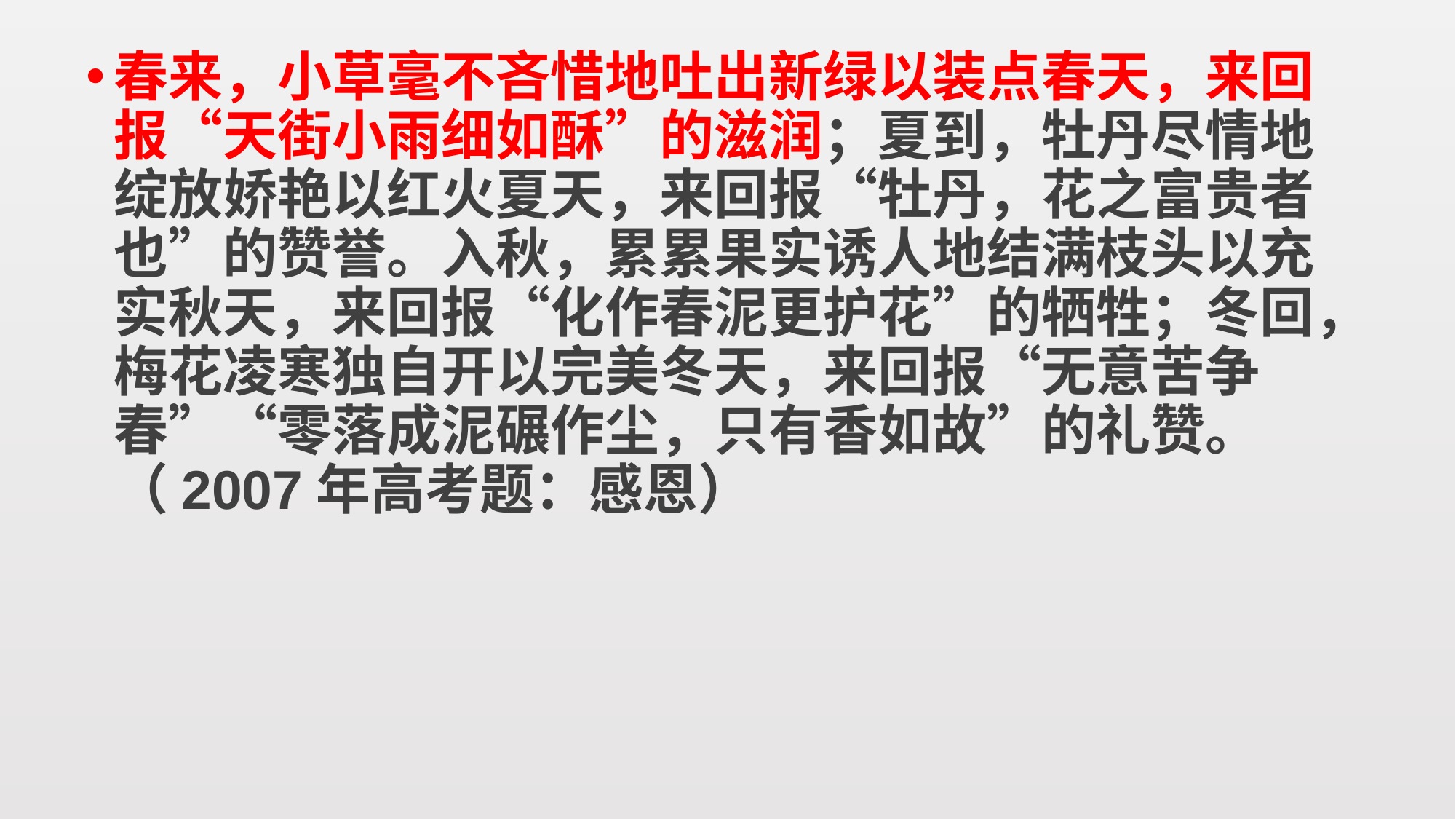

春来，小草毫不吝惜地吐出新绿以装点春天，来回报“天街小雨细如酥”的滋润；夏到，牡丹尽情地绽放娇艳以红火夏天，来回报“牡丹，花之富贵者也”的赞誉。入秋，累累果实诱人地结满枝头以充实秋天，来回报“化作春泥更护花”的牺牲；冬回，梅花凌寒独自开以完美冬天，来回报“无意苦争春”“零落成泥碾作尘，只有香如故”的礼赞。（2007年高考题：感恩）